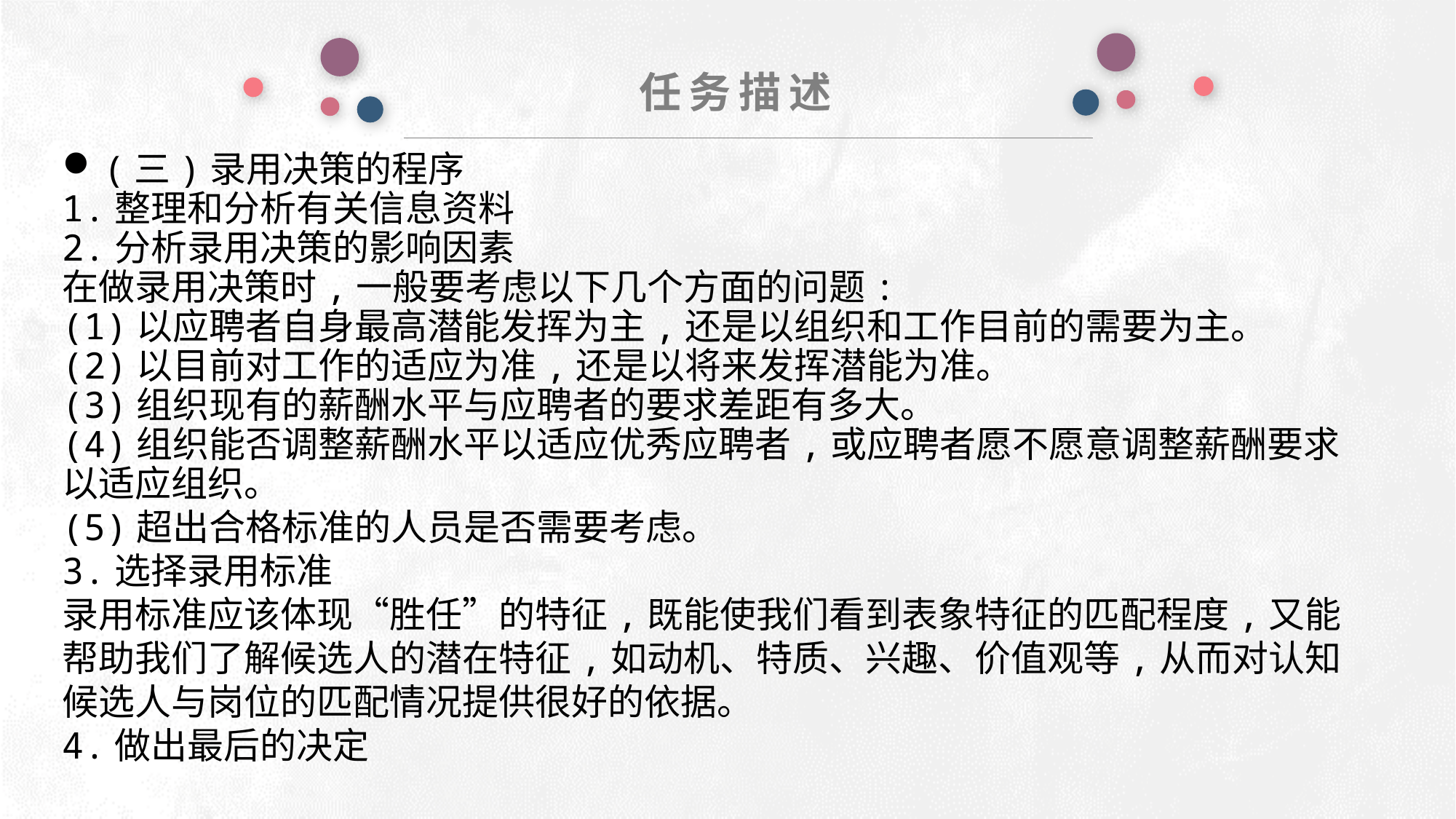

任务描述

(三)录用决策的程序
1.整理和分析有关信息资料
2.分析录用决策的影响因素
在做录用决策时,一般要考虑以下几个方面的问题:
(1)以应聘者自身最高潜能发挥为主,还是以组织和工作目前的需要为主。
(2)以目前对工作的适应为准,还是以将来发挥潜能为准。
(3)组织现有的薪酬水平与应聘者的要求差距有多大。
(4)组织能否调整薪酬水平以适应优秀应聘者,或应聘者愿不愿意调整薪酬要求以适应组织。
(5)超出合格标准的人员是否需要考虑。
3.选择录用标准
录用标准应该体现“胜任”的特征,既能使我们看到表象特征的匹配程度,又能帮助我们了解候选人的潜在特征,如动机、特质、兴趣、价值观等,从而对认知候选人与岗位的匹配情况提供很好的依据。
4.做出最后的决定